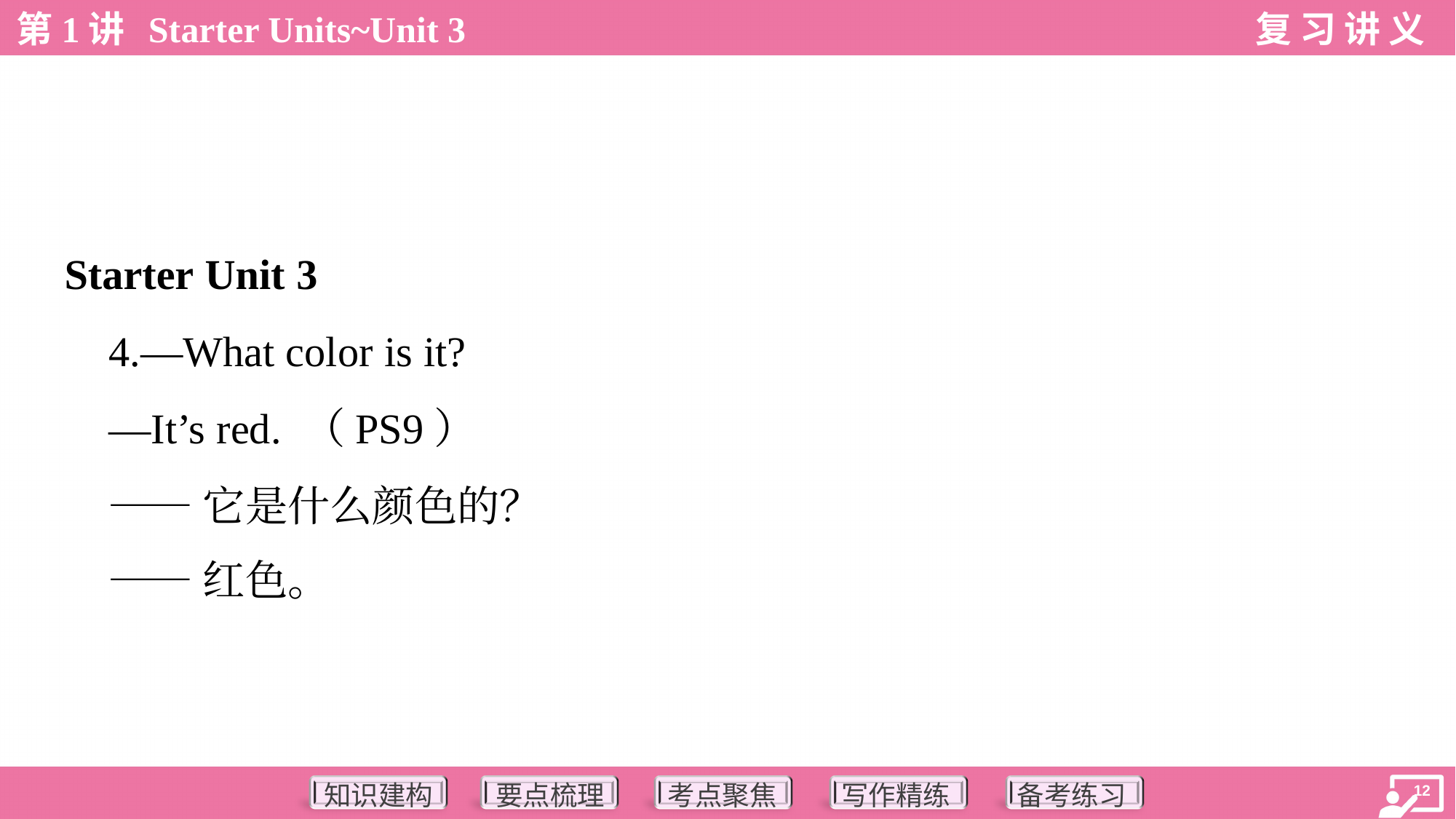

Starter Unit 3
    4.—What color is it?
    —It’s red. （PS9）
    ——它是什么颜色的？
    ——红色。